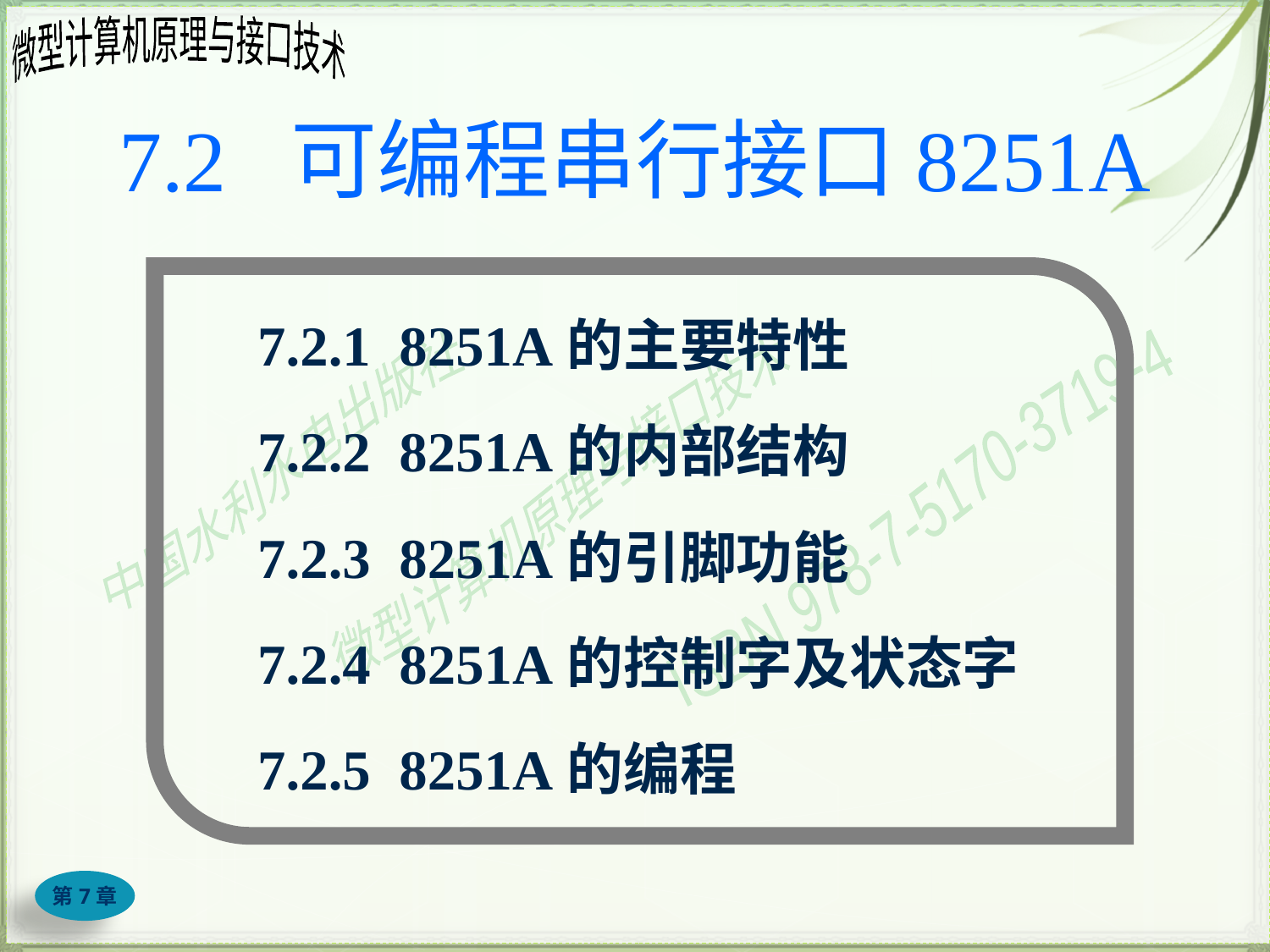

# 7.2  可编程串行接口8251A

7.2.1  8251A的主要特性
7.2.2  8251A的内部结构
7.2.3  8251A的引脚功能
7.2.4  8251A的控制字及状态字
7.2.5  8251A的编程